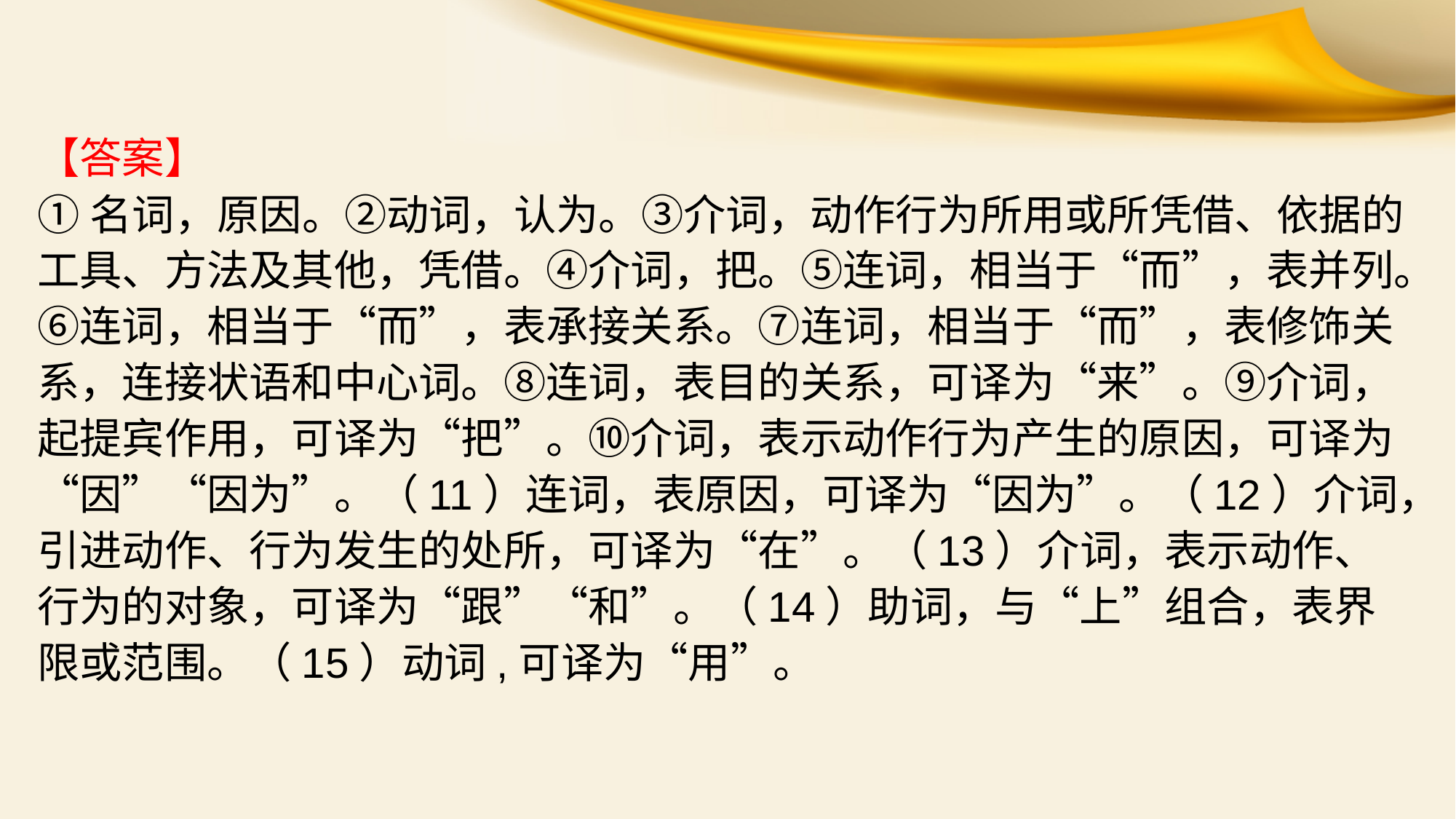

【答案】
①名词，原因。②动词，认为。③介词，动作行为所用或所凭借、依据的工具、方法及其他，凭借。④介词，把。⑤连词，相当于“而”，表并列。⑥连词，相当于“而”，表承接关系。⑦连词，相当于“而”，表修饰关
系，连接状语和中心词。⑧连词，表目的关系，可译为“来”。⑨介词，起提宾作用，可译为“把”。⑩介词，表示动作行为产生的原因，可译为“因”“因为”。（11）连词，表原因，可译为“因为”。（12）介词，引进动作、行为发生的处所，可译为“在”。（13）介词，表示动作、行为的对象，可译为“跟”“和”。（14）助词，与“上”组合，表界限或范围。（15）动词,可译为“用”。